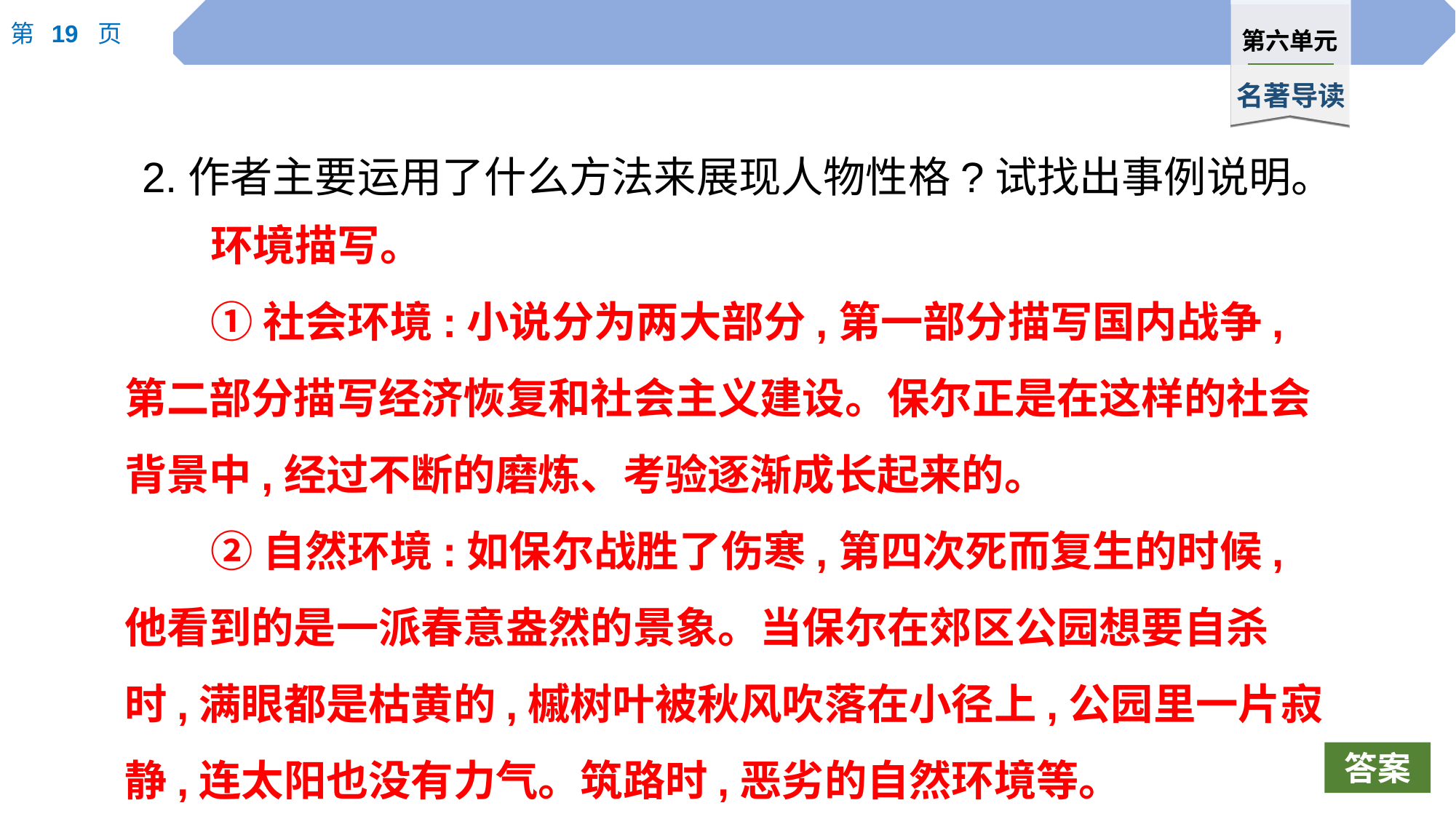

2.作者主要运用了什么方法来展现人物性格?试找出事例说明。
环境描写。
①社会环境:小说分为两大部分,第一部分描写国内战争,第二部分描写经济恢复和社会主义建设。保尔正是在这样的社会背景中,经过不断的磨炼、考验逐渐成长起来的。
②自然环境:如保尔战胜了伤寒,第四次死而复生的时候,他看到的是一派春意盎然的景象。当保尔在郊区公园想要自杀时,满眼都是枯黄的,槭树叶被秋风吹落在小径上,公园里一片寂静,连太阳也没有力气。筑路时,恶劣的自然环境等。
答案